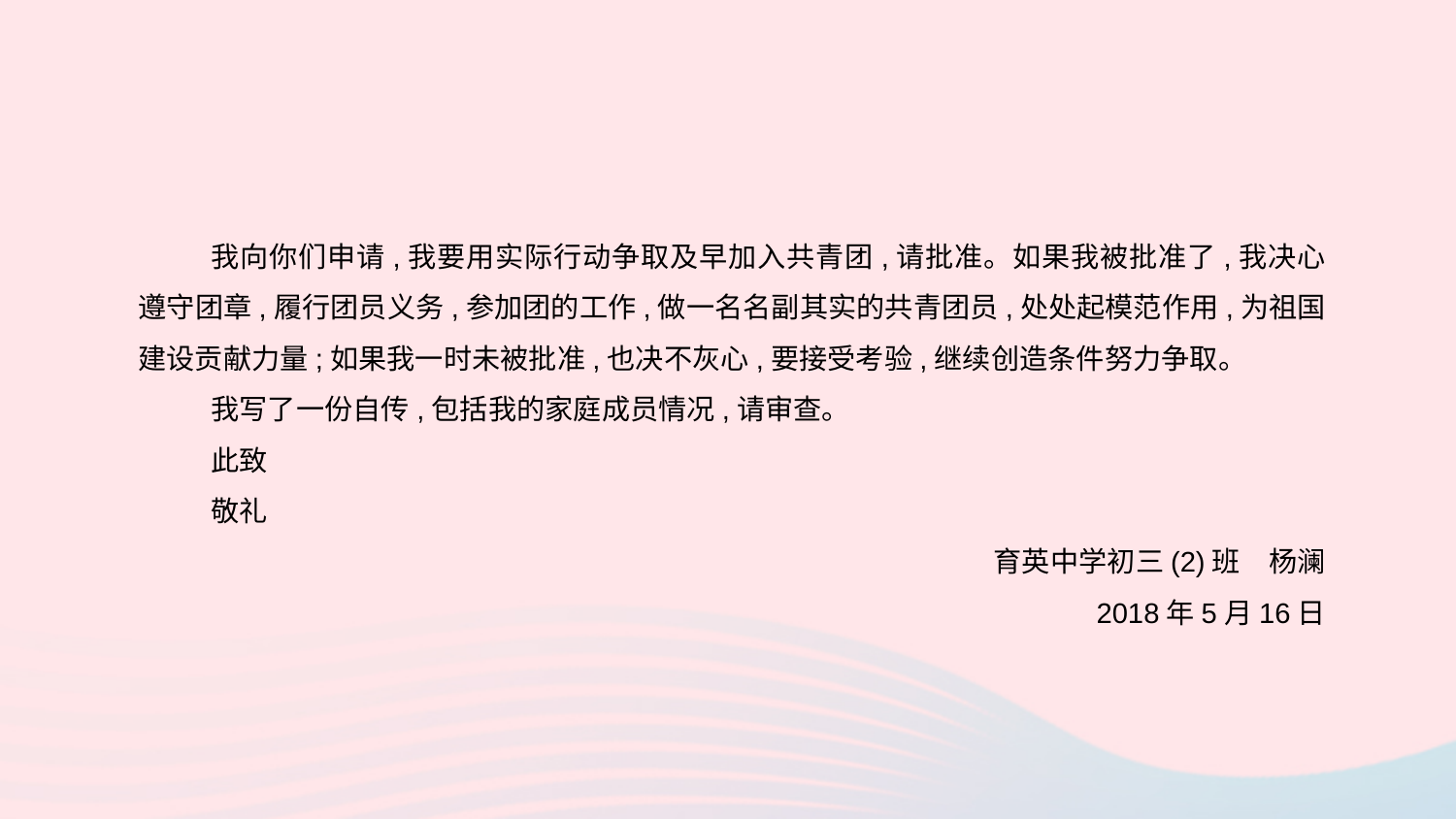

我向你们申请,我要用实际行动争取及早加入共青团,请批准。如果我被批准了,我决心遵守团章,履行团员义务,参加团的工作,做一名名副其实的共青团员,处处起模范作用,为祖国建设贡献力量;如果我一时未被批准,也决不灰心,要接受考验,继续创造条件努力争取。
我写了一份自传,包括我的家庭成员情况,请审查。
此致
敬礼
育英中学初三(2)班　杨澜
2018年5月16日